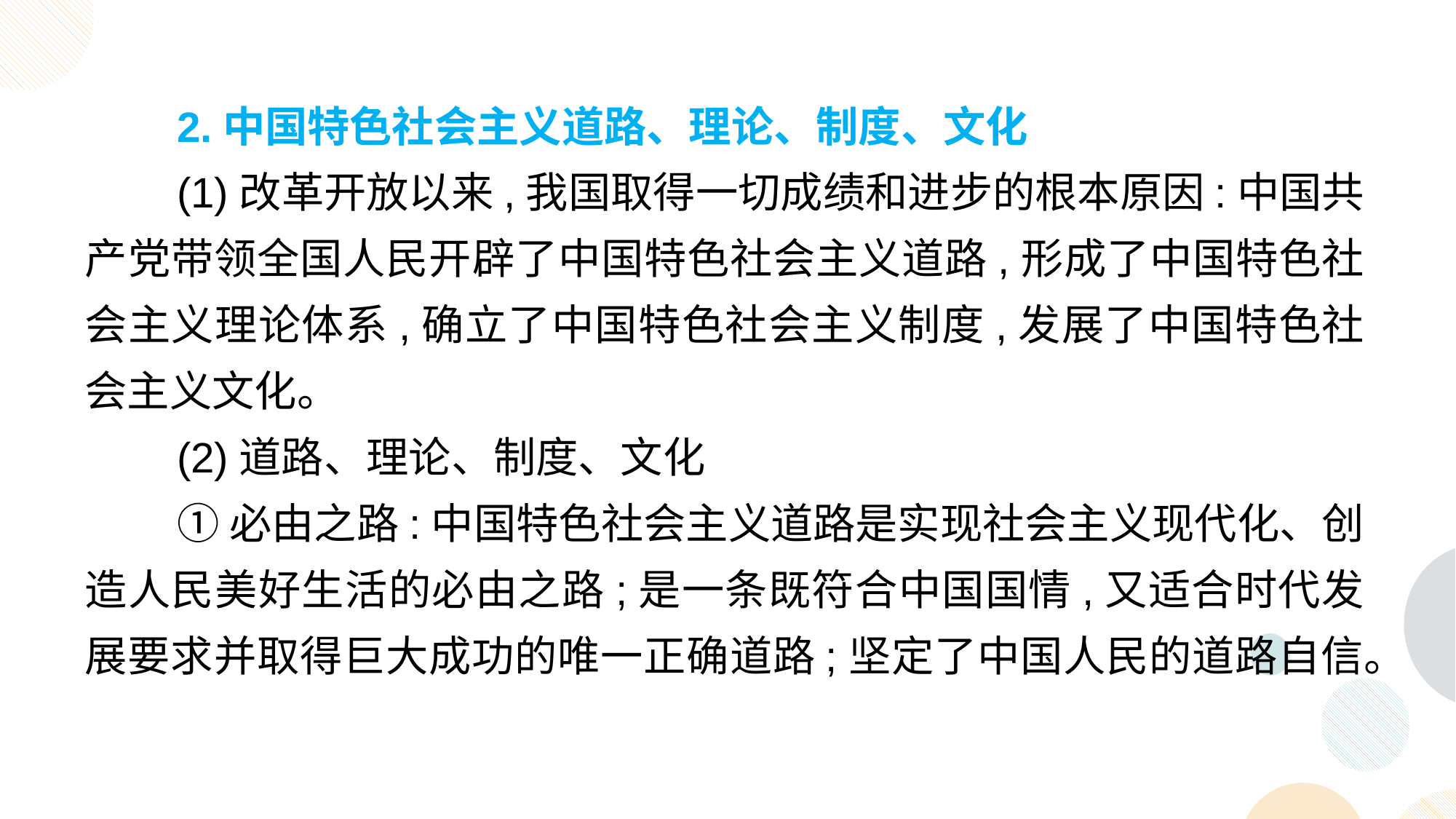

2.中国特色社会主义道路、理论、制度、文化
(1)改革开放以来,我国取得一切成绩和进步的根本原因:中国共产党带领全国人民开辟了中国特色社会主义道路,形成了中国特色社会主义理论体系,确立了中国特色社会主义制度,发展了中国特色社会主义文化。
(2)道路、理论、制度、文化
①必由之路:中国特色社会主义道路是实现社会主义现代化、创造人民美好生活的必由之路;是一条既符合中国国情,又适合时代发展要求并取得巨大成功的唯一正确道路;坚定了中国人民的道路自信。